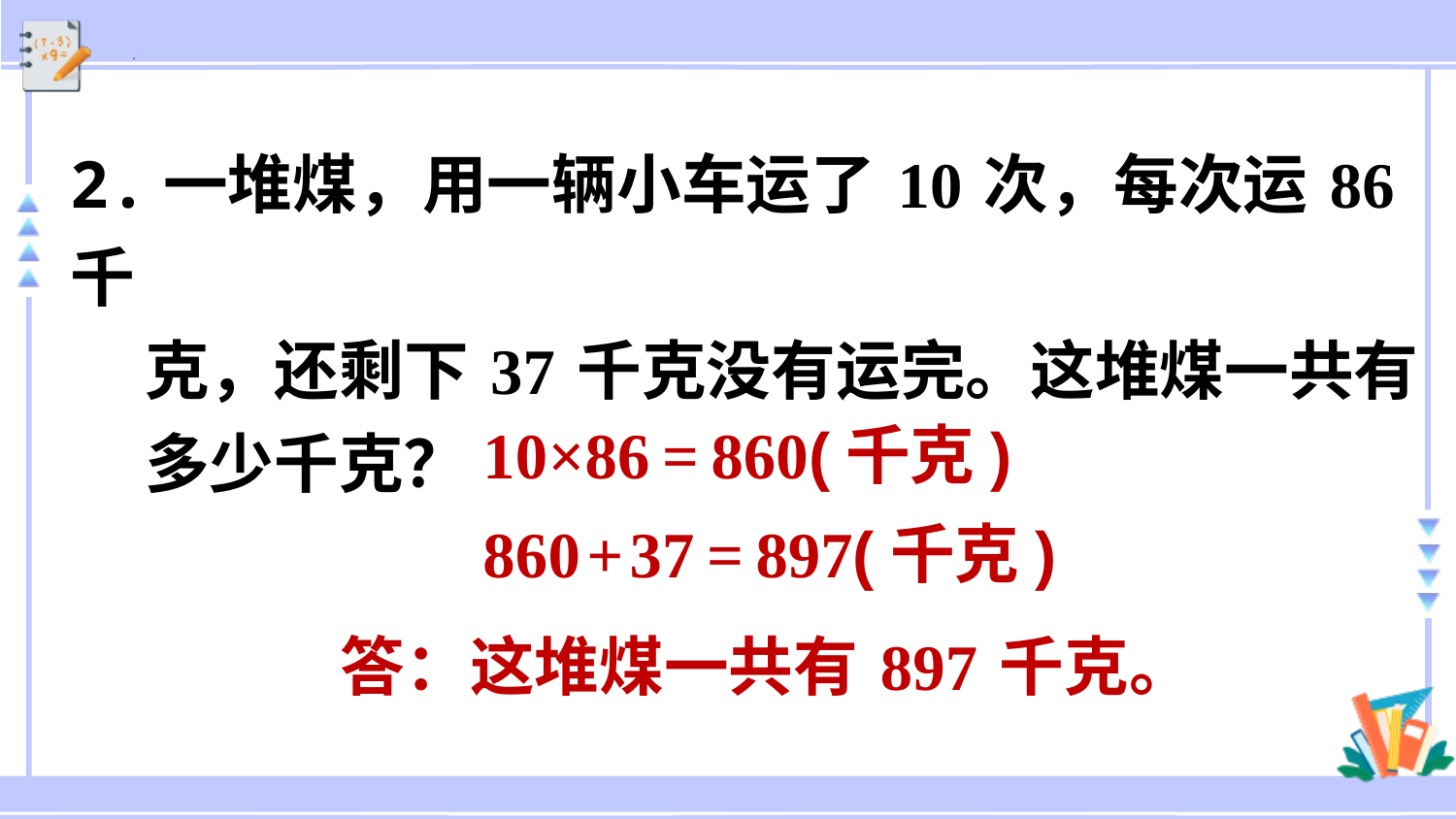

2.一堆煤，用一辆小车运了10次，每次运86千
    克，还剩下37千克没有运完。这堆煤一共有
    多少千克？
10×86=860(千克)
860+37=897(千克)
答：这堆煤一共有897千克。